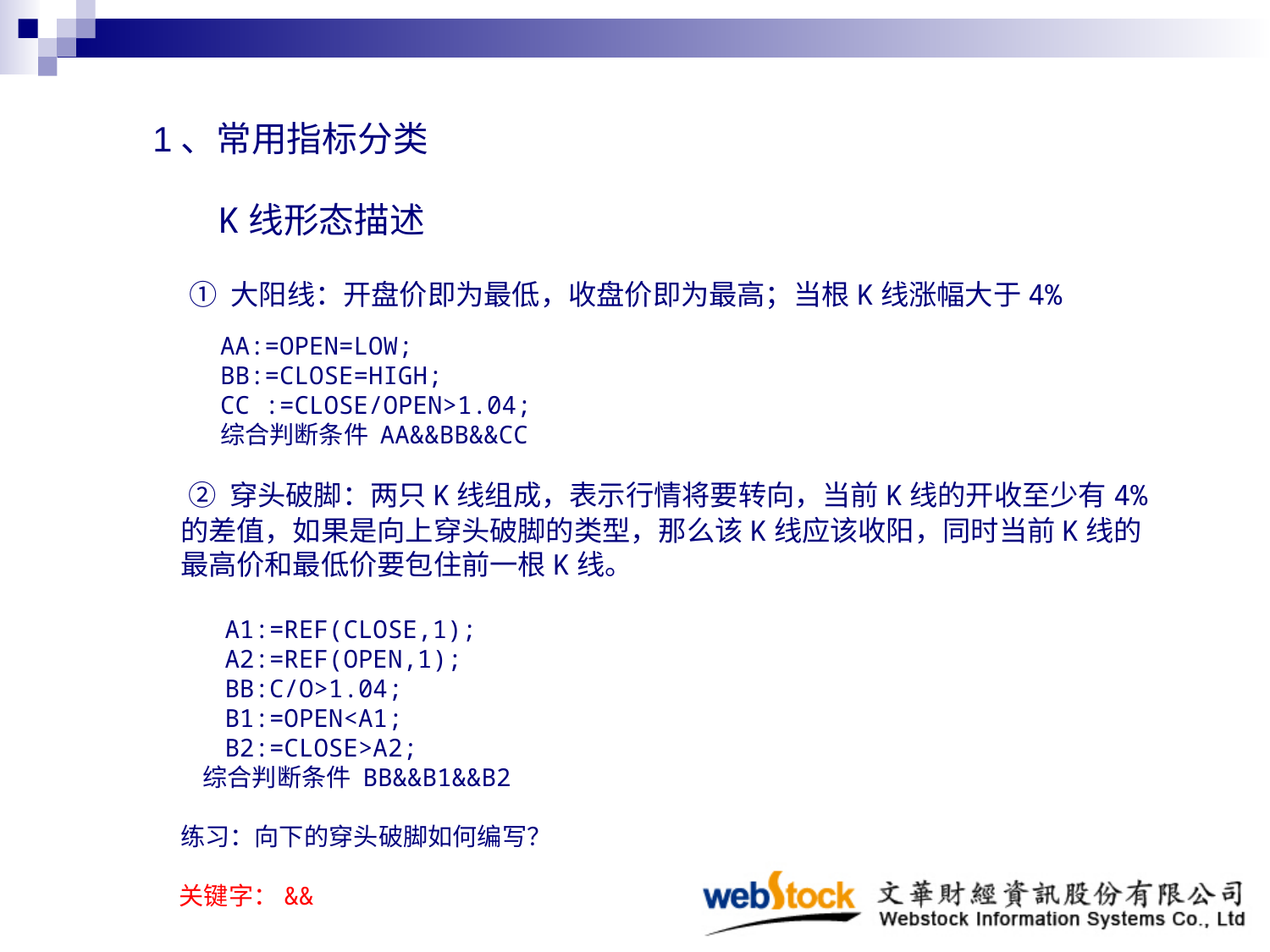

1、常用指标分类
 K线形态描述
 ① 大阳线：开盘价即为最低，收盘价即为最高；当根K线涨幅大于4%

AA:=OPEN=LOW;
BB:=CLOSE=HIGH;
CC :=CLOSE/OPEN>1.04;
综合判断条件 AA&&BB&&CC
 ② 穿头破脚：两只K线组成，表示行情将要转向，当前K线的开收至少有4%的差值，如果是向上穿头破脚的类型，那么该K线应该收阳，同时当前K线的最高价和最低价要包住前一根K线。

   A1:=REF(CLOSE,1);
   A2:=REF(OPEN,1);
   BB:C/O>1.04;
   B1:=OPEN<A1;
   B2:=CLOSE>A2;
   综合判断条件 BB&&B1&&B2

练习：向下的穿头破脚如何编写？

关键字：&&